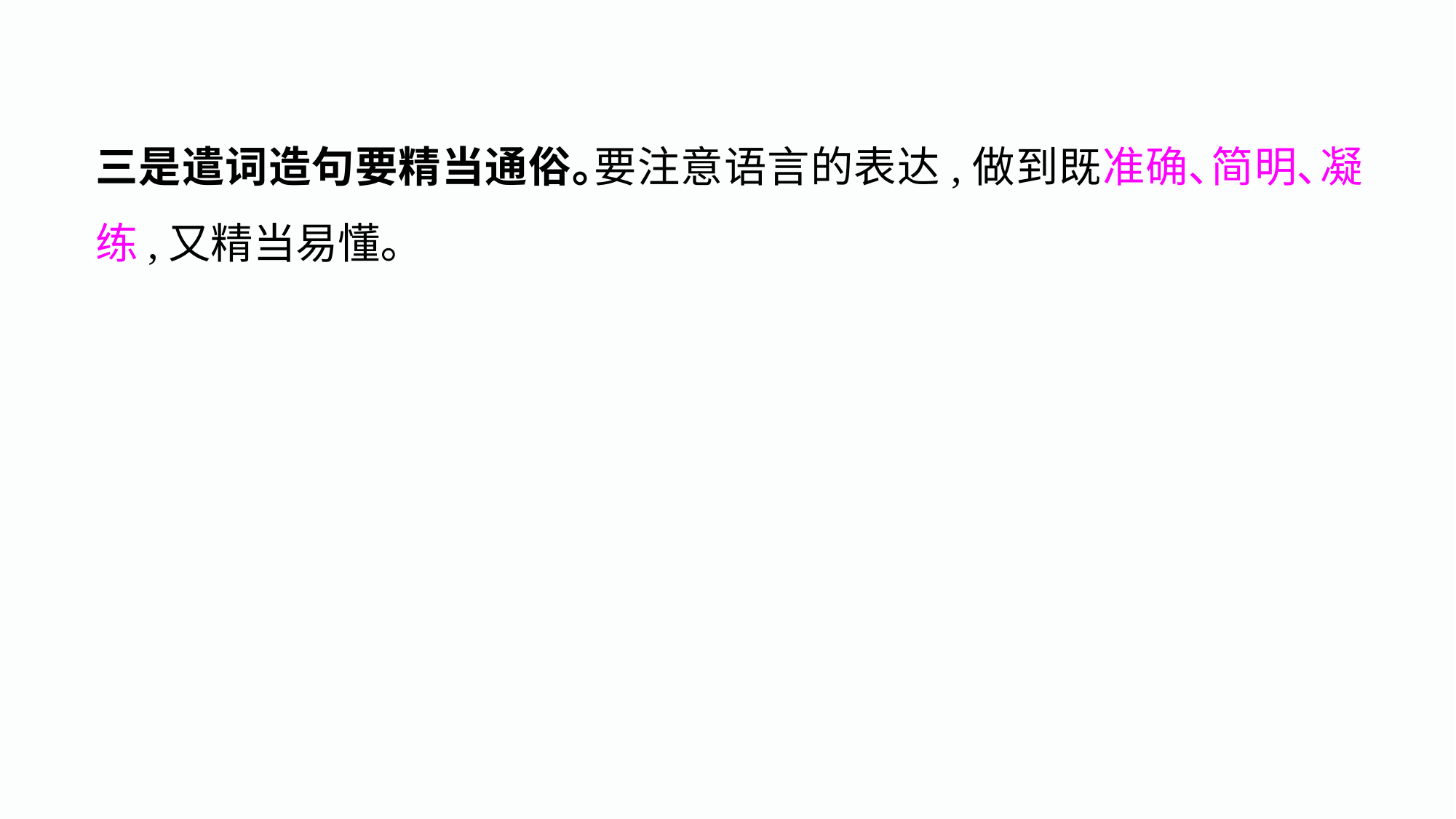

三是遣词造句要精当通俗｡要注意语言的表达,做到既准确､简明､凝练,又精当易懂｡